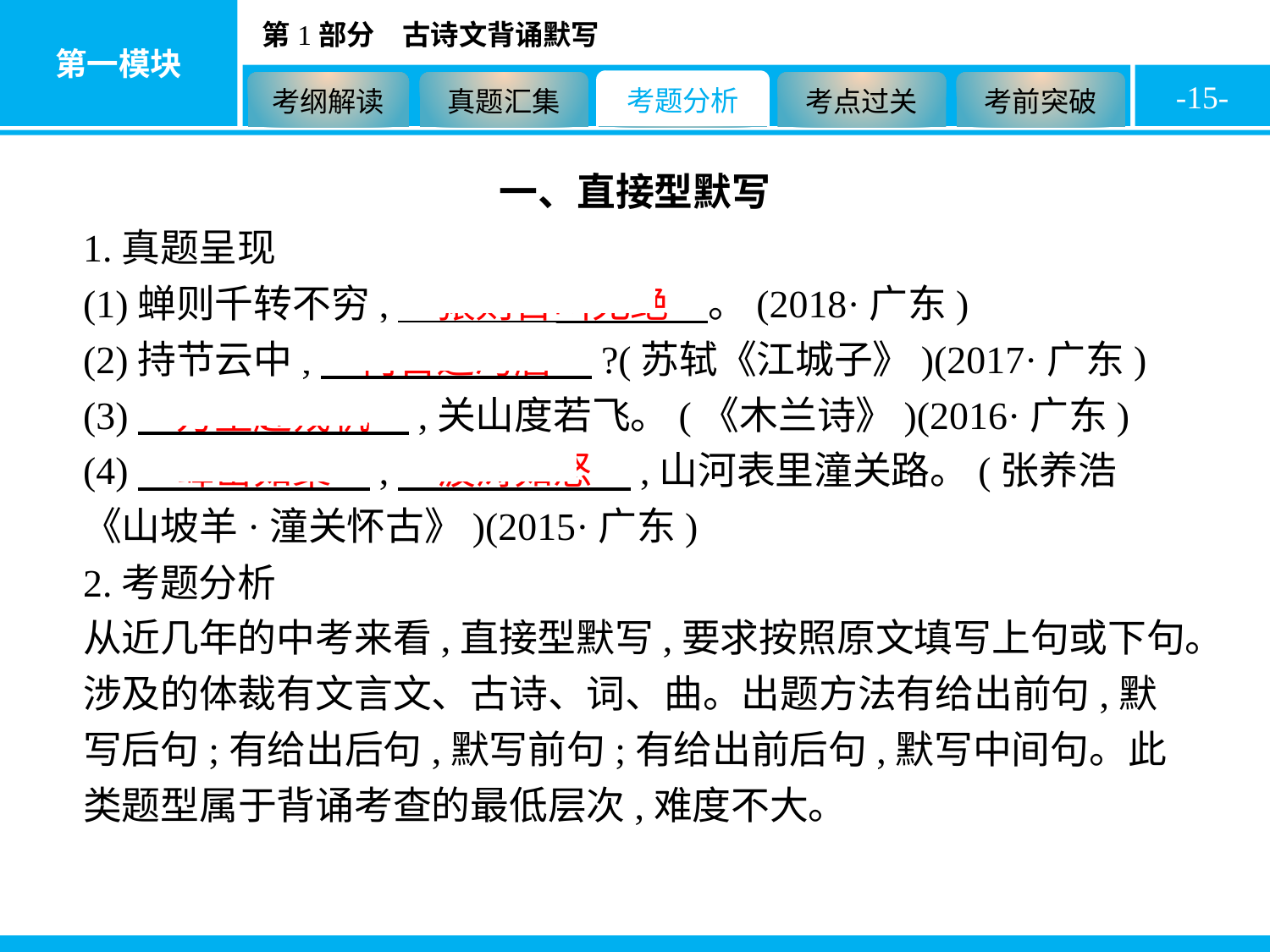

-15-
一、直接型默写
1.真题呈现
(1)蝉则千转不穷,　猿则百叫无绝　。(2018·广东)
(2)持节云中,　何日遣冯唐　?(苏轼《江城子》)(2017·广东)
(3)　万里赴戎机　,关山度若飞。(《木兰诗》)(2016·广东)
(4)　峰峦如聚　,　波涛如怒　,山河表里潼关路。(张养浩《山坡羊·潼关怀古》)(2015·广东)
2.考题分析
从近几年的中考来看,直接型默写,要求按照原文填写上句或下句。涉及的体裁有文言文、古诗、词、曲。出题方法有给出前句,默写后句;有给出后句,默写前句;有给出前后句,默写中间句。此类题型属于背诵考查的最低层次,难度不大。